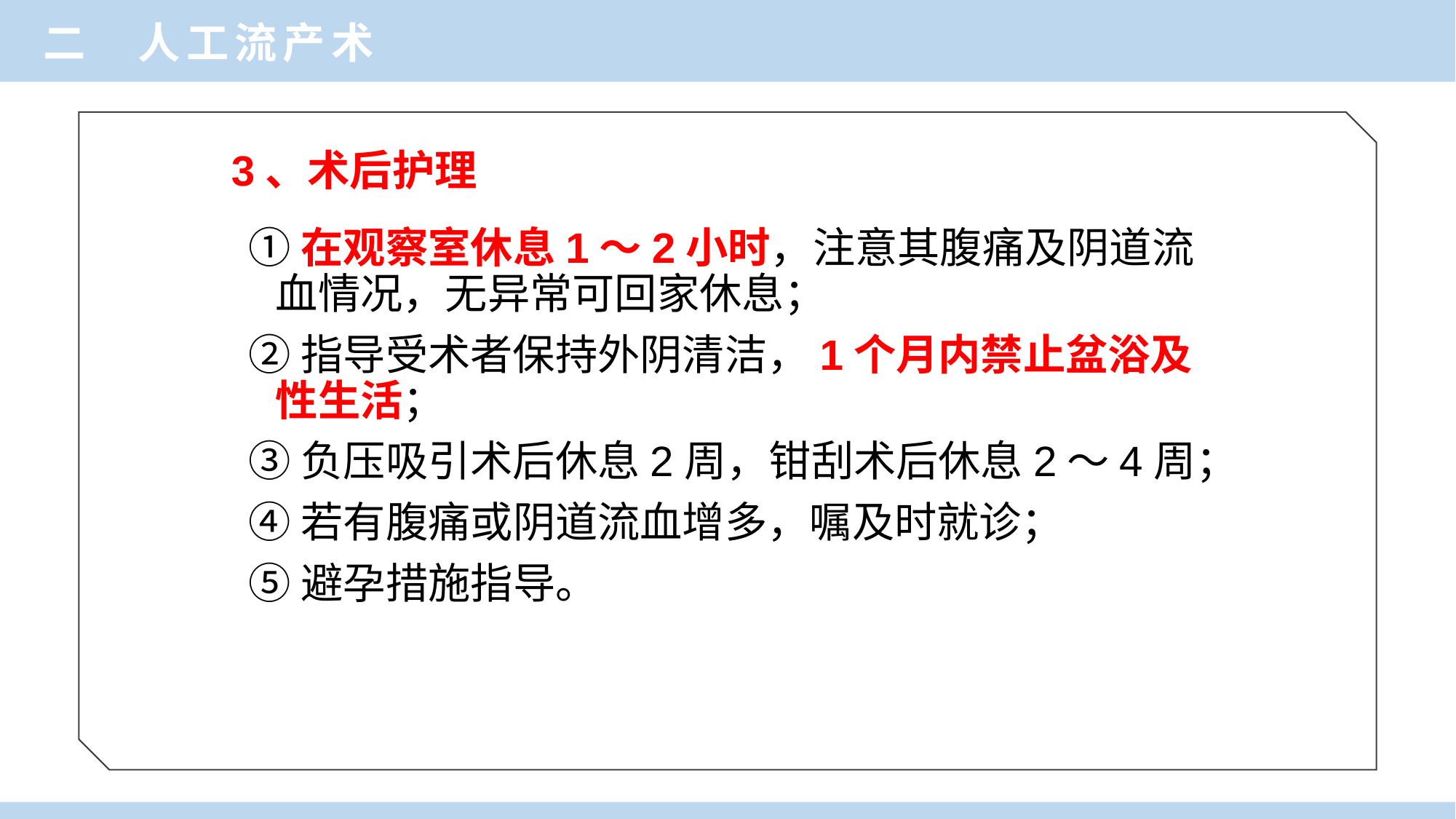

二   人工流产术

# 3、术后护理
①在观察室休息1～2小时，注意其腹痛及阴道流血情况，无异常可回家休息；
②指导受术者保持外阴清洁，1个月内禁止盆浴及性生活；
③负压吸引术后休息2周，钳刮术后休息2～4周；
④若有腹痛或阴道流血增多，嘱及时就诊；
⑤避孕措施指导。